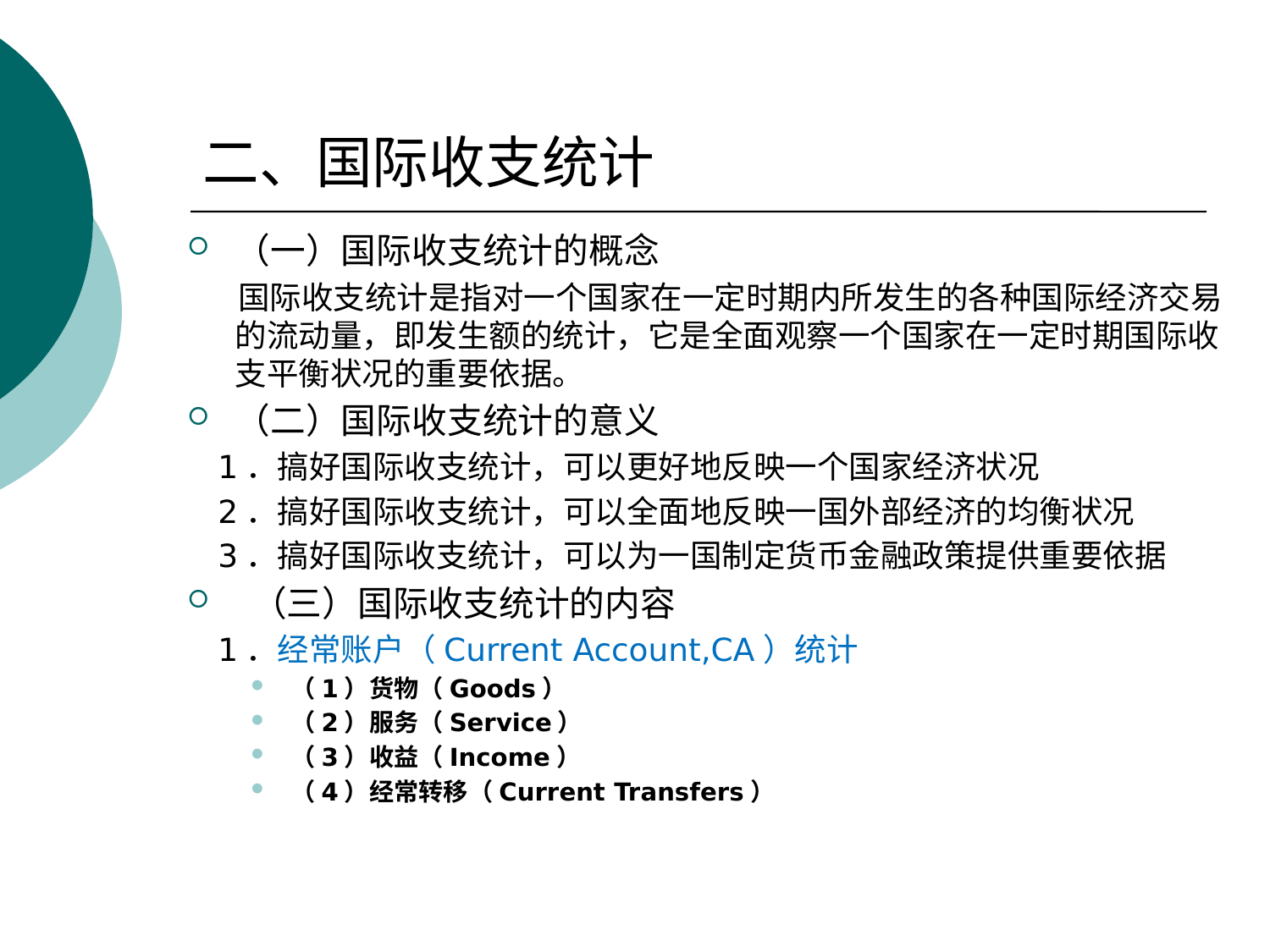

# 二、国际收支统计
（一）国际收支统计的概念
      国际收支统计是指对一个国家在一定时期内所发生的各种国际经济交易的流动量，即发生额的统计，它是全面观察一个国家在一定时期国际收支平衡状况的重要依据。
（二）国际收支统计的意义
   1．搞好国际收支统计，可以更好地反映一个国家经济状况
   2．搞好国际收支统计，可以全面地反映一国外部经济的均衡状况
   3．搞好国际收支统计，可以为一国制定货币金融政策提供重要依据
 （三）国际收支统计的内容
   1．经常账户（Current Account,CA）统计
（1）货物（Goods）
（2）服务（Service）
（3）收益（Income）
（4）经常转移（Current Transfers）